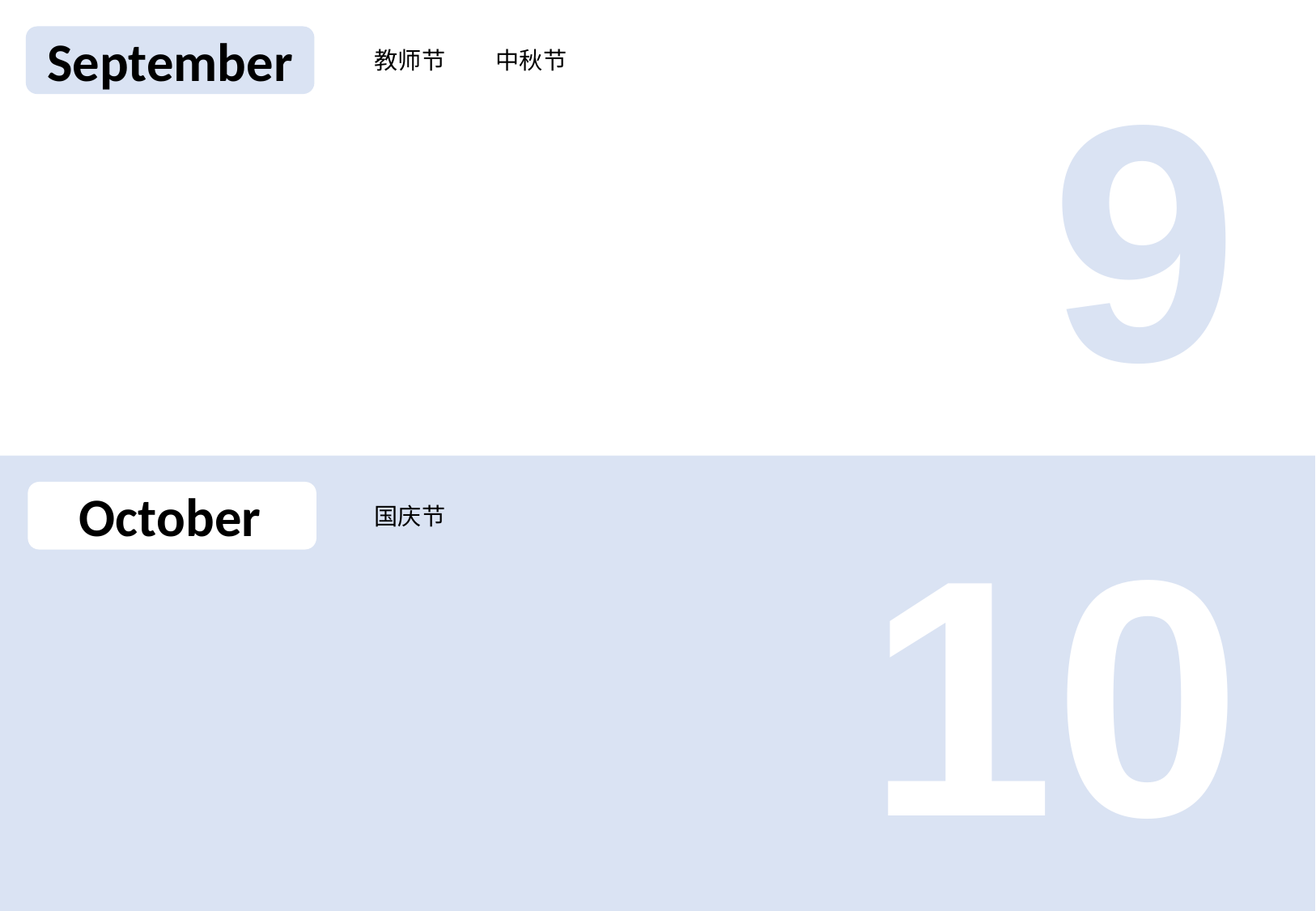

9
September

教师节	中秋节

10
October

国庆节